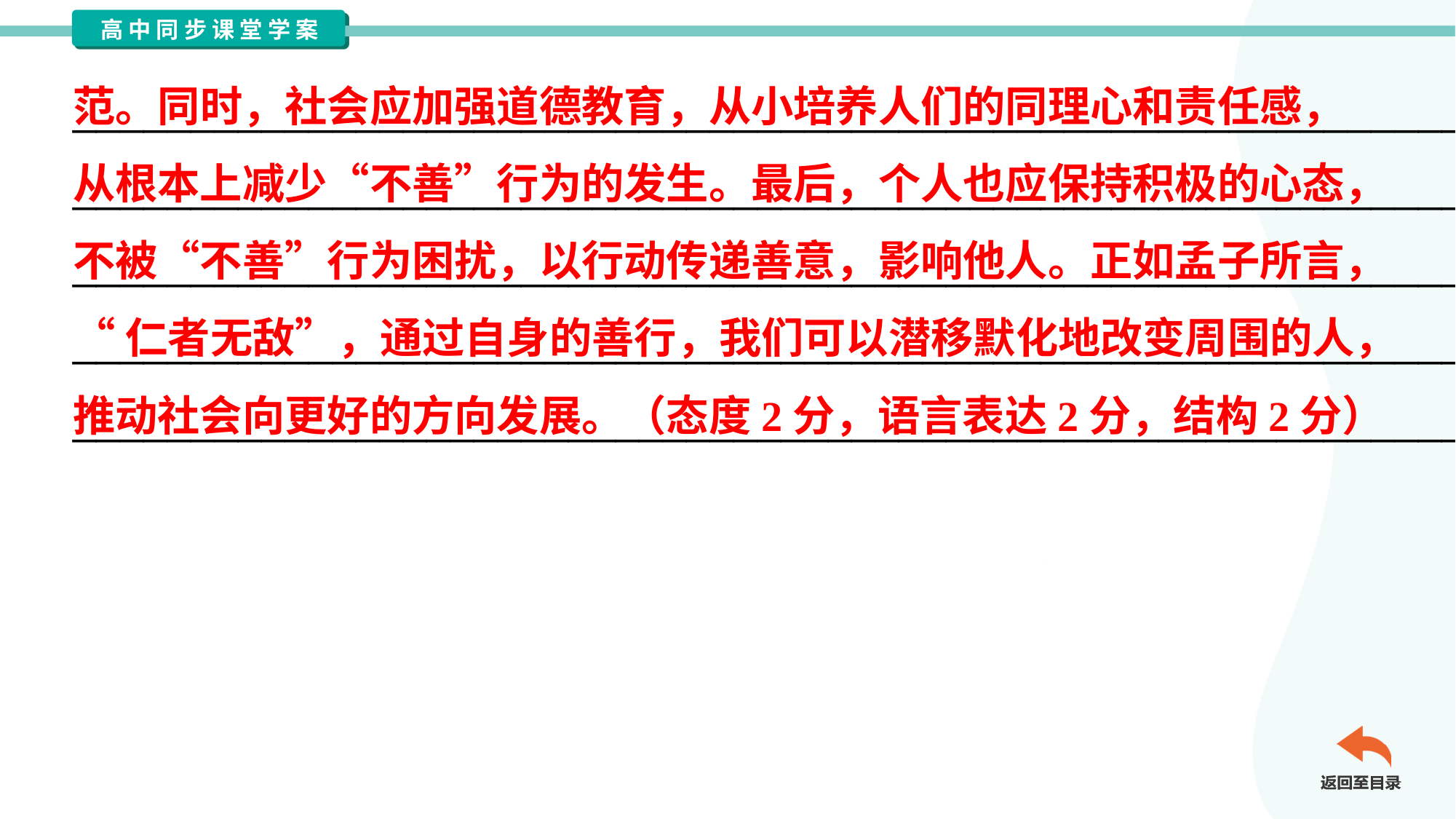

范。同时，社会应加强道德教育，从小培养人们的同理心和责任感，
从根本上减少“不善”行为的发生。最后，个人也应保持积极的心态，
不被“不善”行为困扰，以行动传递善意，影响他人。正如孟子所言，
“仁者无敌”，通过自身的善行，我们可以潜移默化地改变周围的人，
推动社会向更好的方向发展。（态度2分，语言表达2分，结构2分）
_____________________________________________________________
_____________________________________________________________
_____________________________________________________________
_____________________________________________________________
_____________________________________________________________